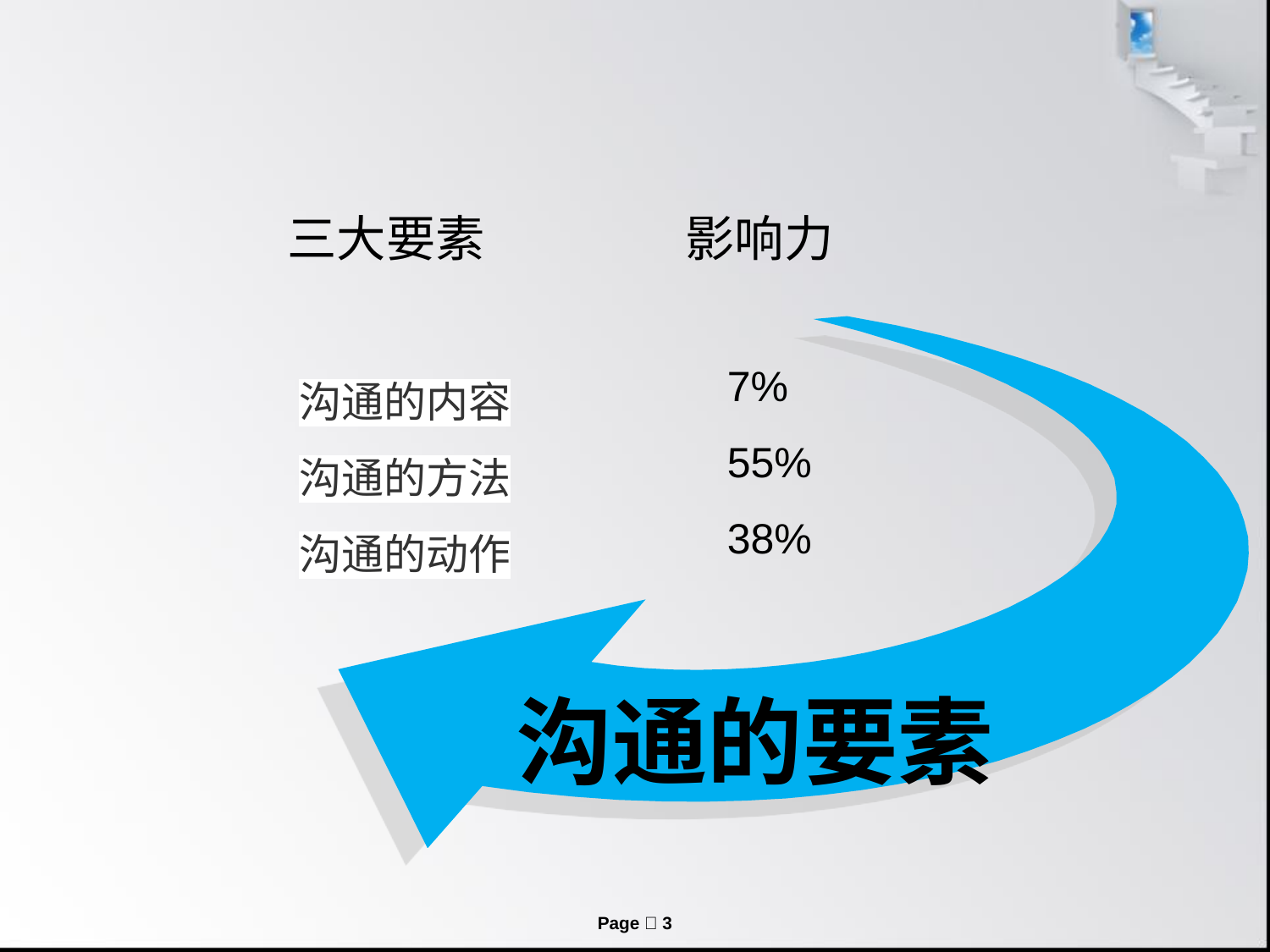

三大要素
影响力

7%
55%
38%
沟通的内容
沟通的方法
沟通的动作
沟通的要素